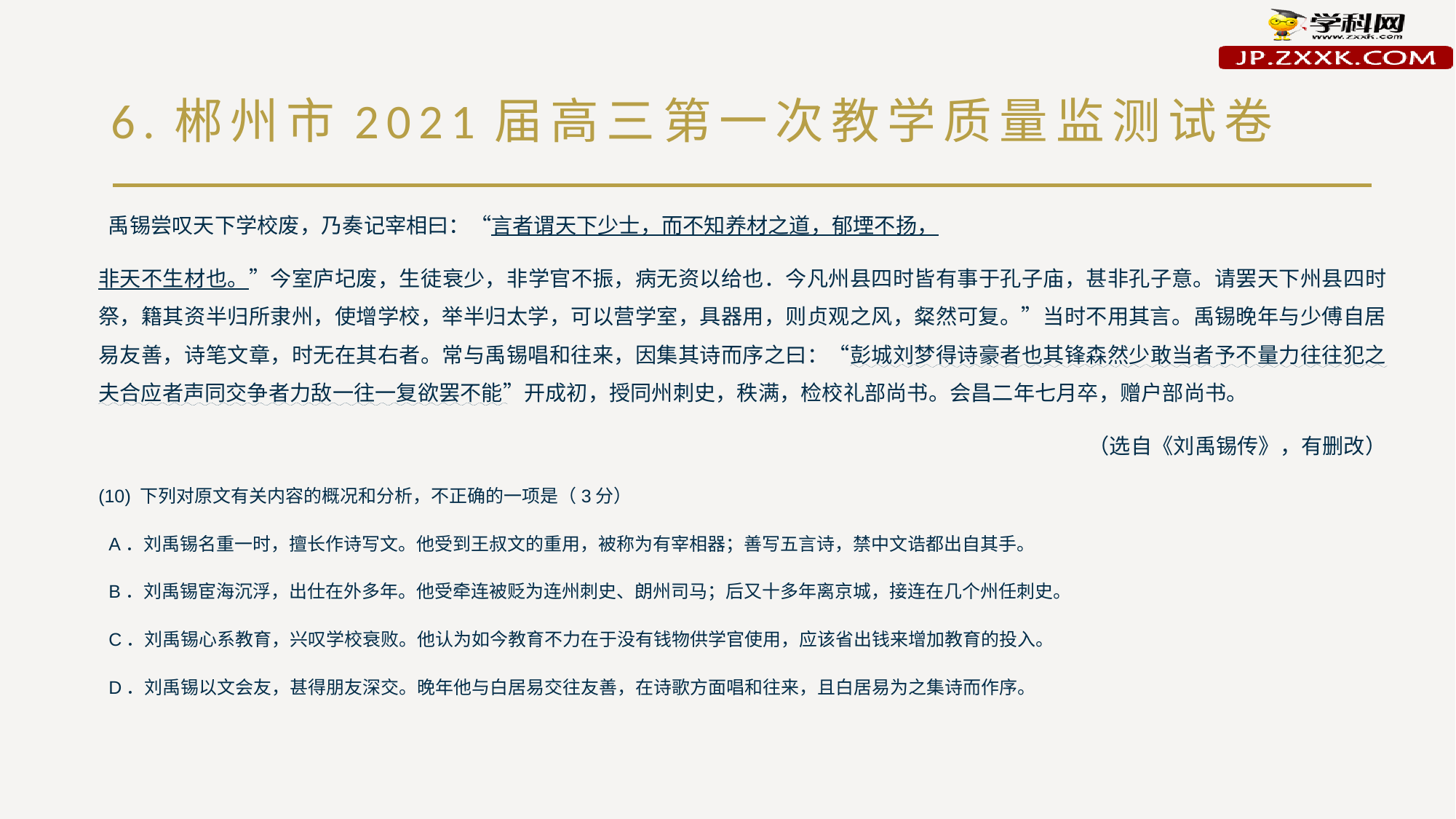

# 6.郴州市2021届高三第一次教学质量监测试卷
 禹锡尝叹天下学校废，乃奏记宰相曰：“言者谓天下少士，而不知养材之道，郁堙不扬，
非天不生材也。”今室庐圮废，生徒衰少，非学官不振，病无资以给也．今凡州县四时皆有事于孔子庙，甚非孔子意。请罢天下州县四时祭，籍其资半归所隶州，使增学校，举半归太学，可以营学室，具器用，则贞观之风，粲然可复。”当时不用其言。禹锡晚年与少傅自居易友善，诗笔文章，时无在其右者。常与禹锡唱和往来，因集其诗而序之曰：“彭城刘梦得诗豪者也其锋森然少敢当者予不量力往往犯之夫合应者声同交争者力敌一往一复欲罢不能”开成初，授同州刺史，秩满，检校礼部尚书。会昌二年七月卒，赠户部尚书。
    （选自《刘禹锡传》，有删改）
(10) 下列对原文有关内容的概况和分析，不正确的一项是（3分）
  A．刘禹锡名重一时，擅长作诗写文。他受到王叔文的重用，被称为有宰相器；善写五言诗，禁中文诰都出自其手。
  B．刘禹锡宦海沉浮，出仕在外多年。他受牵连被贬为连州刺史、朗州司马；后又十多年离京城，接连在几个州任刺史。
  C．刘禹锡心系教育，兴叹学校衰败。他认为如今教育不力在于没有钱物供学官使用，应该省出钱来增加教育的投入。
  D．刘禹锡以文会友，甚得朋友深交。晚年他与白居易交往友善，在诗歌方面唱和往来，且白居易为之集诗而作序。